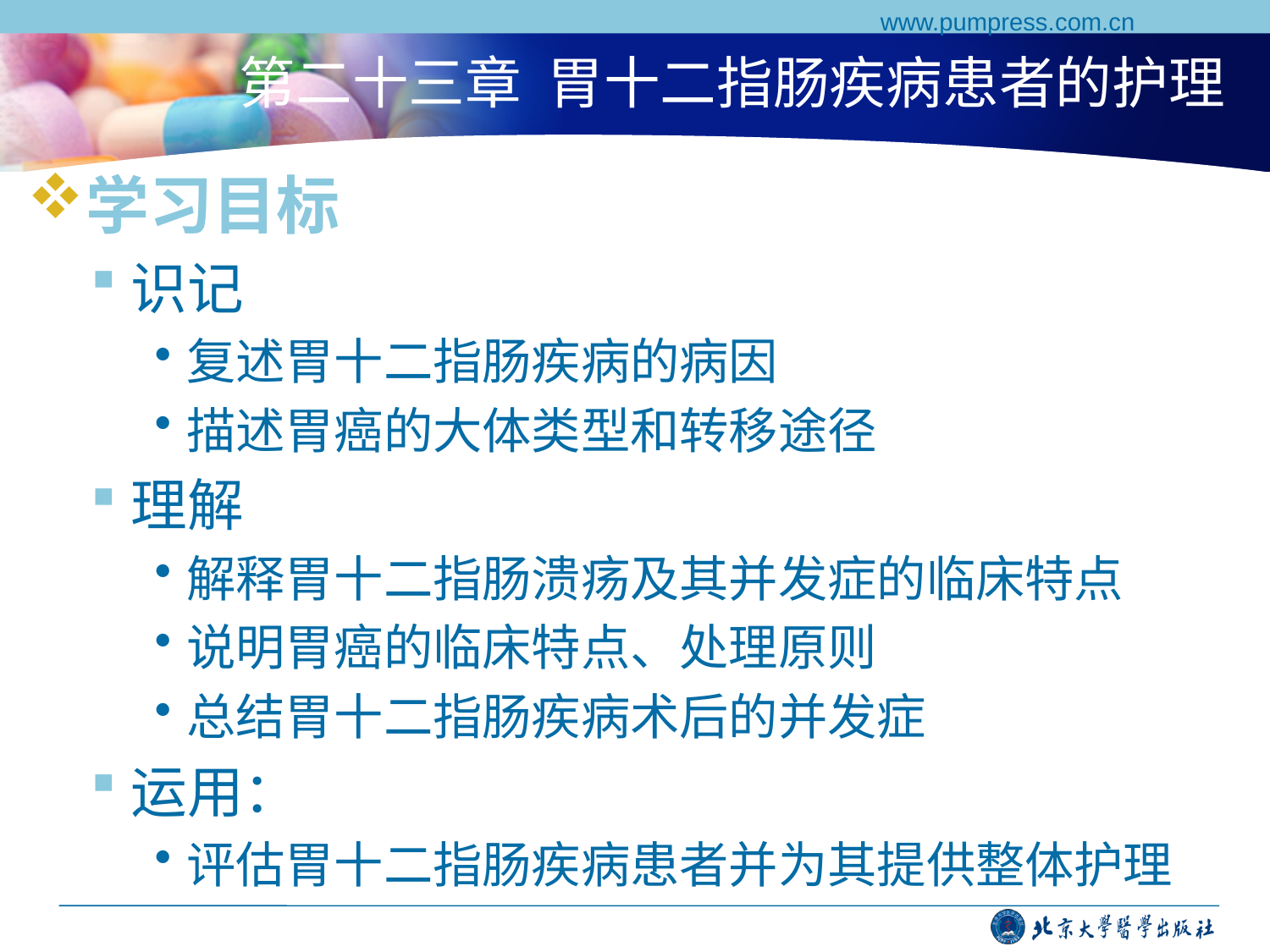

www.pumpress.com.cn
# 第二十三章  胃十二指肠疾病患者的护理
学习目标
识记
复述胃十二指肠疾病的病因
描述胃癌的大体类型和转移途径
理解
解释胃十二指肠溃疡及其并发症的临床特点
说明胃癌的临床特点、处理原则
总结胃十二指肠疾病术后的并发症
运用：
评估胃十二指肠疾病患者并为其提供整体护理